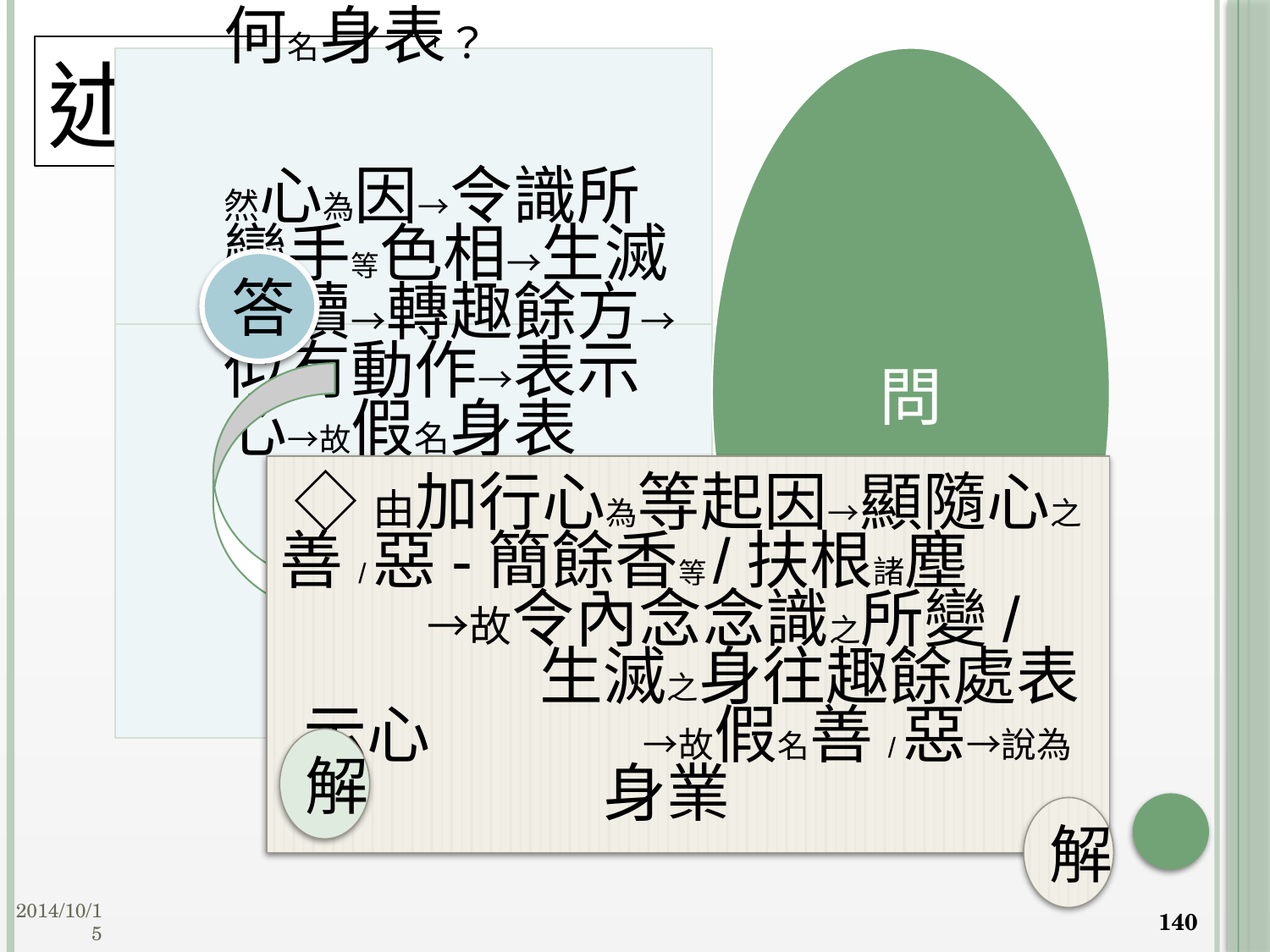

# 述正義
問
何名身表？
答

◇由加行心為等起因→顯隨心之善/惡-簡餘香等/扶根諸塵                    →故令內念念識之所變/                  生滅之身往趣餘處表示心               →故假名善/惡→說為身業

解
解
2014/10/15
140